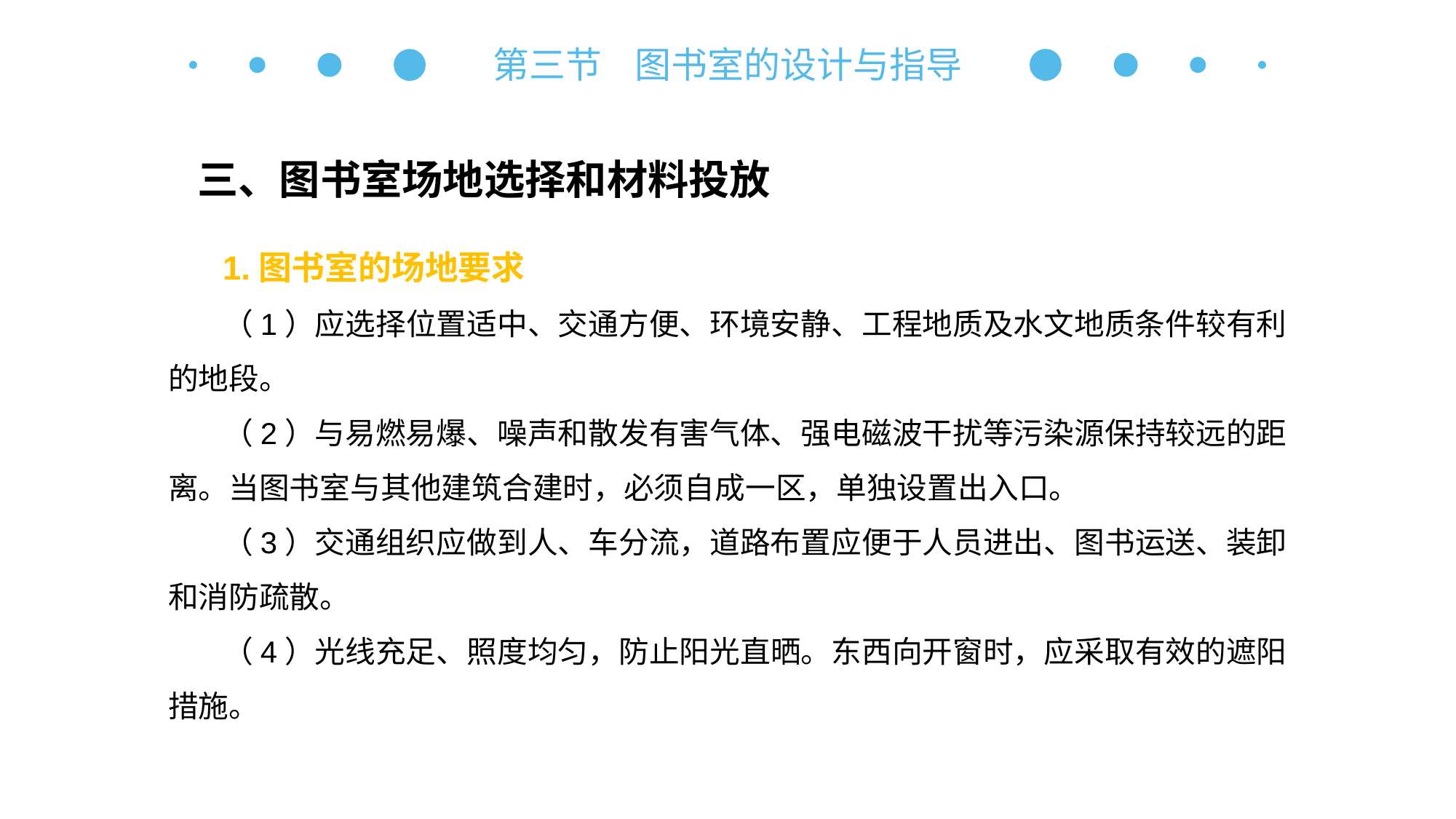

第三节    图书室的设计与指导

三、图书室场地选择和材料投放
1.图书室的场地要求
（1）应选择位置适中、交通方便、环境安静、工程地质及水文地质条件较有利的地段。
（2）与易燃易爆、噪声和散发有害气体、强电磁波干扰等污染源保持较远的距离。当图书室与其他建筑合建时，必须自成一区，单独设置出入口。
（3）交通组织应做到人、车分流，道路布置应便于人员进出、图书运送、装卸和消防疏散。
（4）光线充足、照度均匀，防止阳光直晒。东西向开窗时，应采取有效的遮阳措施。
自主